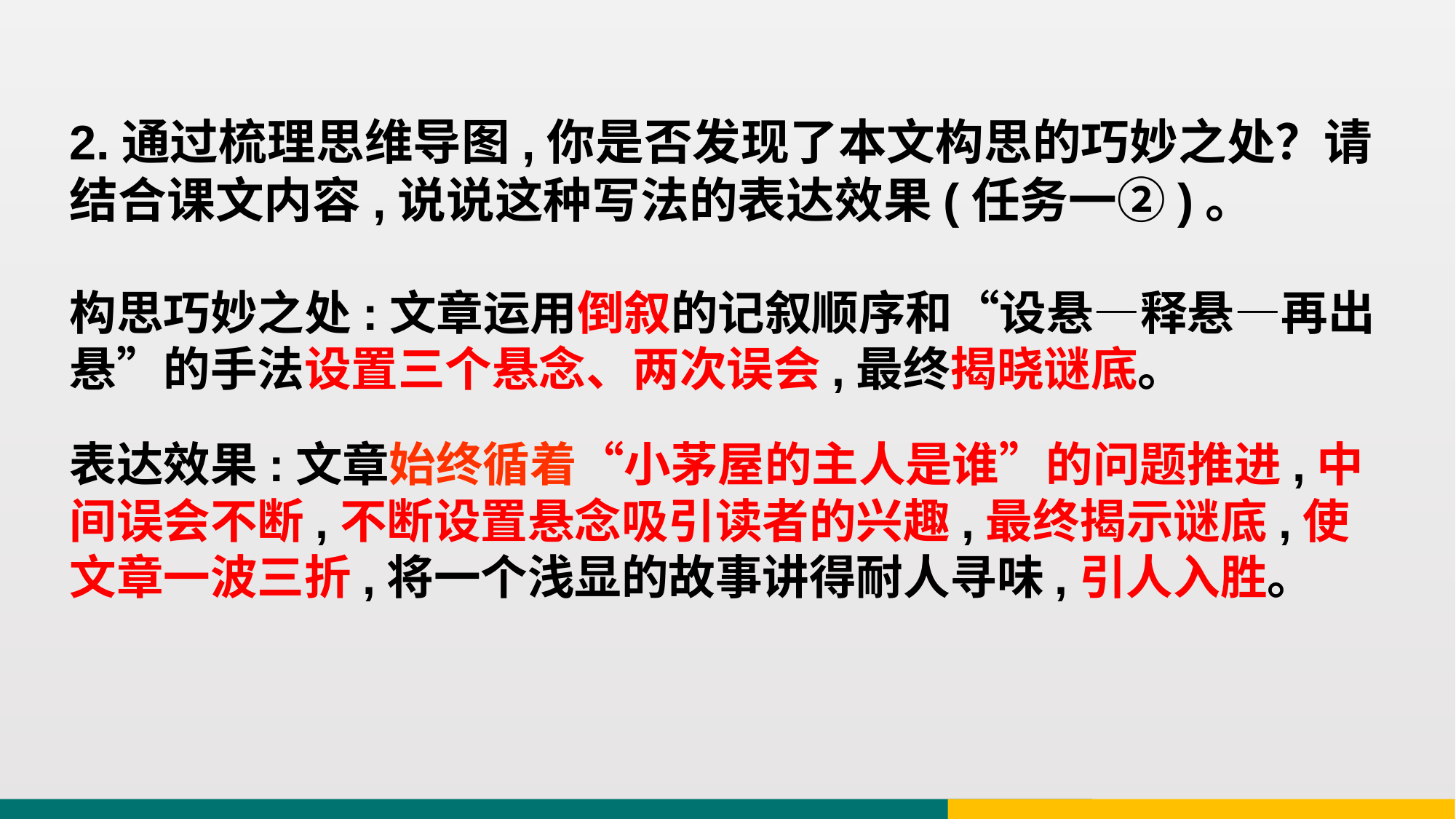

2.通过梳理思维导图,你是否发现了本文构思的巧妙之处？请结合课文内容,说说这种写法的表达效果(任务一②)。
构思巧妙之处:文章运用倒叙的记叙顺序和“设悬—释悬—再出悬”的手法设置三个悬念、两次误会,最终揭晓谜底。
表达效果:文章始终循着“小茅屋的主人是谁”的问题推进,中间误会不断,不断设置悬念吸引读者的兴趣,最终揭示谜底,使文章一波三折,将一个浅显的故事讲得耐人寻味,引人入胜。